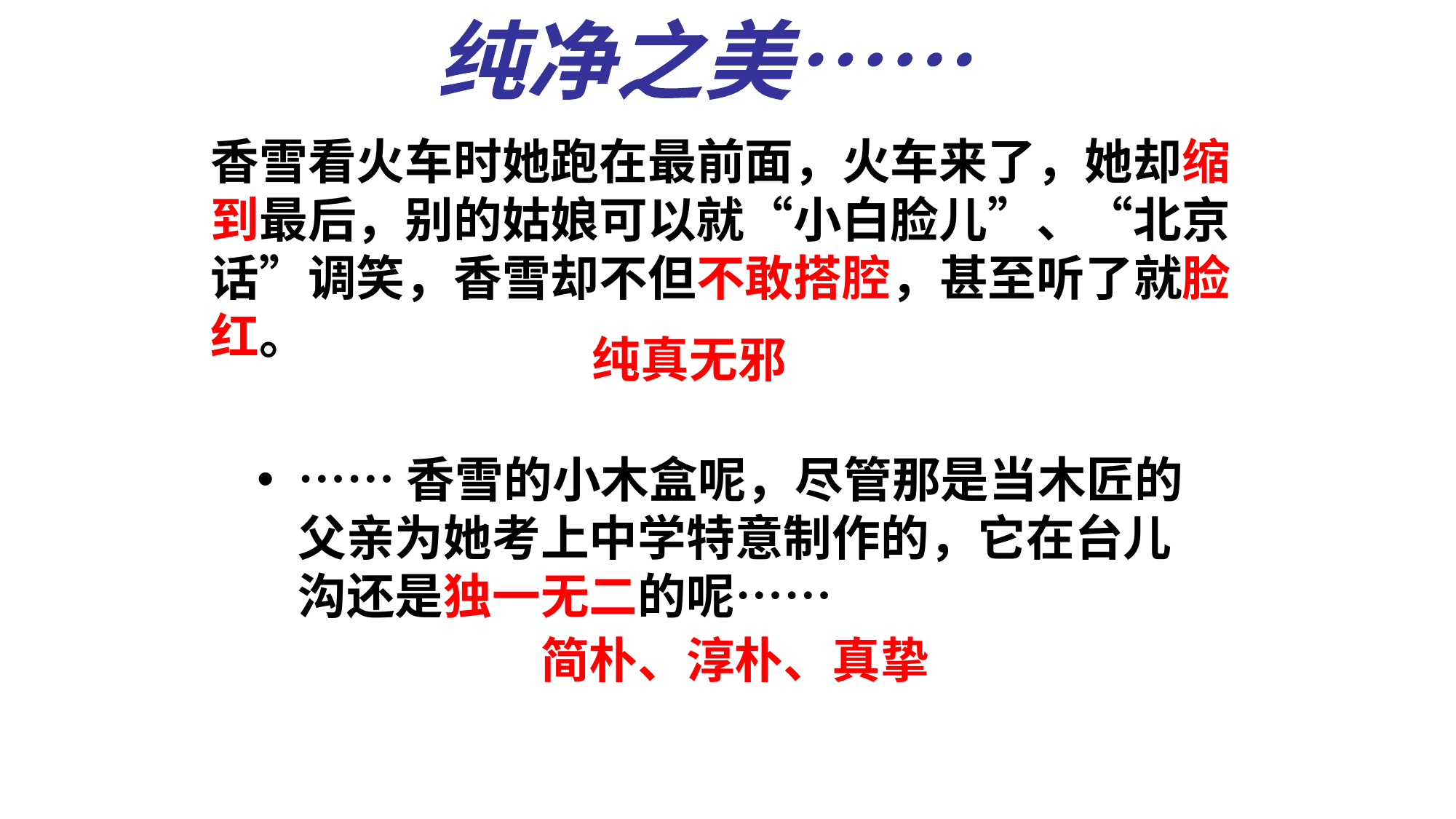

纯净之美……
香雪看火车时她跑在最前面，火车来了，她却缩到最后，别的姑娘可以就“小白脸儿”、“北京话”调笑，香雪却不但不敢搭腔，甚至听了就脸红。
纯真无邪
……香雪的小木盒呢，尽管那是当木匠的父亲为她考上中学特意制作的，它在台儿沟还是独一无二的呢……
简朴、淳朴、真挚